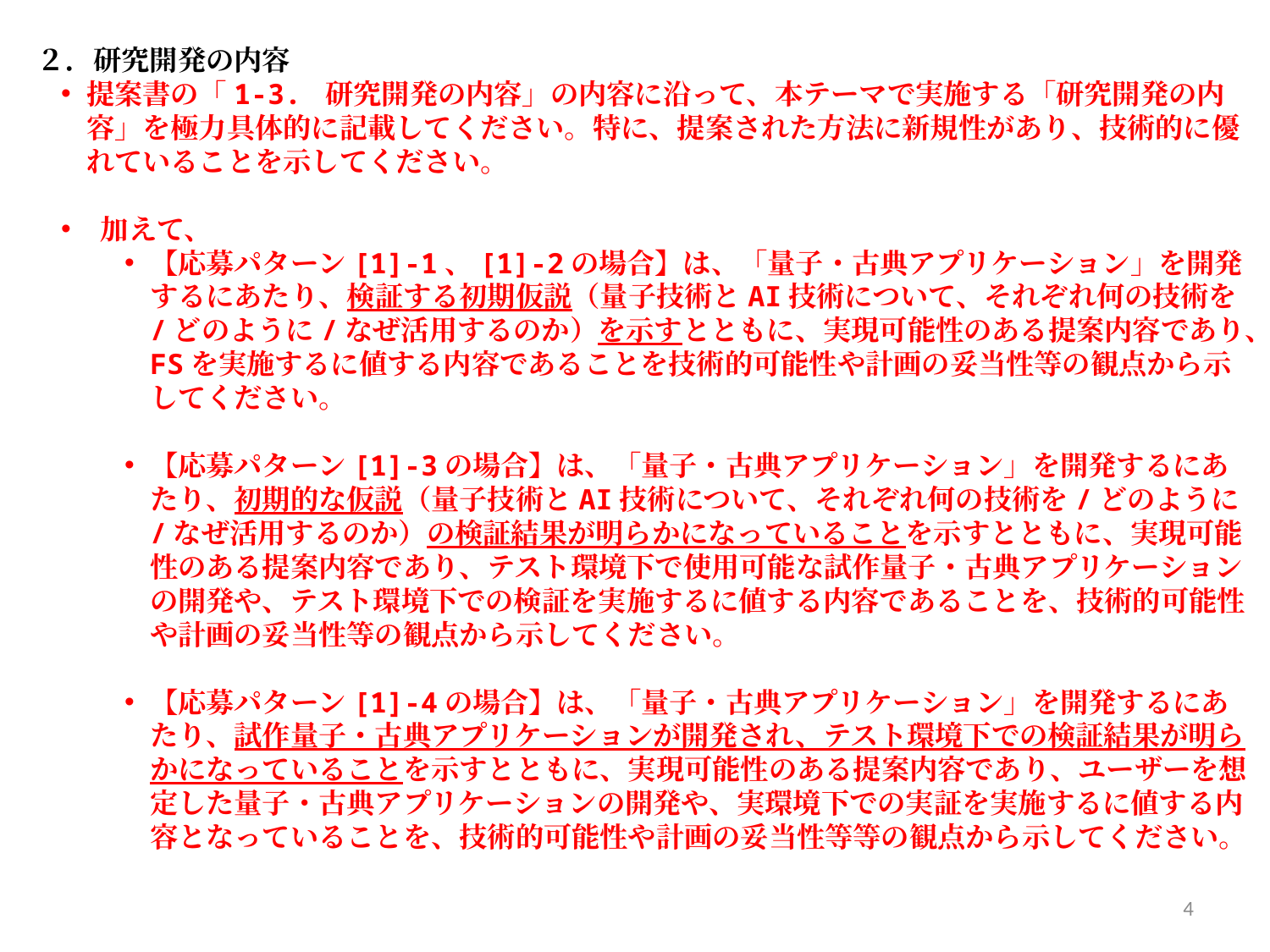

２．研究開発の内容
提案書の「1-3. 研究開発の内容」の内容に沿って、本テーマで実施する「研究開発の内容」を極力具体的に記載してください。特に、提案された方法に新規性があり、技術的に優れていることを示してください。

加えて、
【応募パターン[1]-1、[1]-2の場合】は、「量子・古典アプリケーション」を開発するにあたり、検証する初期仮説（量子技術とAI技術について、それぞれ何の技術を/どのように/なぜ活用するのか）を示すとともに、実現可能性のある提案内容であり、FSを実施するに値する内容であることを技術的可能性や計画の妥当性等の観点から示してください。

【応募パターン[1]-3の場合】は、「量子・古典アプリケーション」を開発するにあたり、初期的な仮説（量子技術とAI技術について、それぞれ何の技術を/どのように/なぜ活用するのか）の検証結果が明らかになっていることを示すとともに、実現可能性のある提案内容であり、テスト環境下で使用可能な試作量子・古典アプリケーションの開発や、テスト環境下での検証を実施するに値する内容であることを、技術的可能性や計画の妥当性等の観点から示してください。

【応募パターン[1]-4の場合】は、「量子・古典アプリケーション」を開発するにあたり、試作量子・古典アプリケーションが開発され、テスト環境下での検証結果が明らかになっていることを示すとともに、実現可能性のある提案内容であり、ユーザーを想定した量子・古典アプリケーションの開発や、実環境下での実証を実施するに値する内容となっていることを、技術的可能性や計画の妥当性等等の観点から示してください。

4